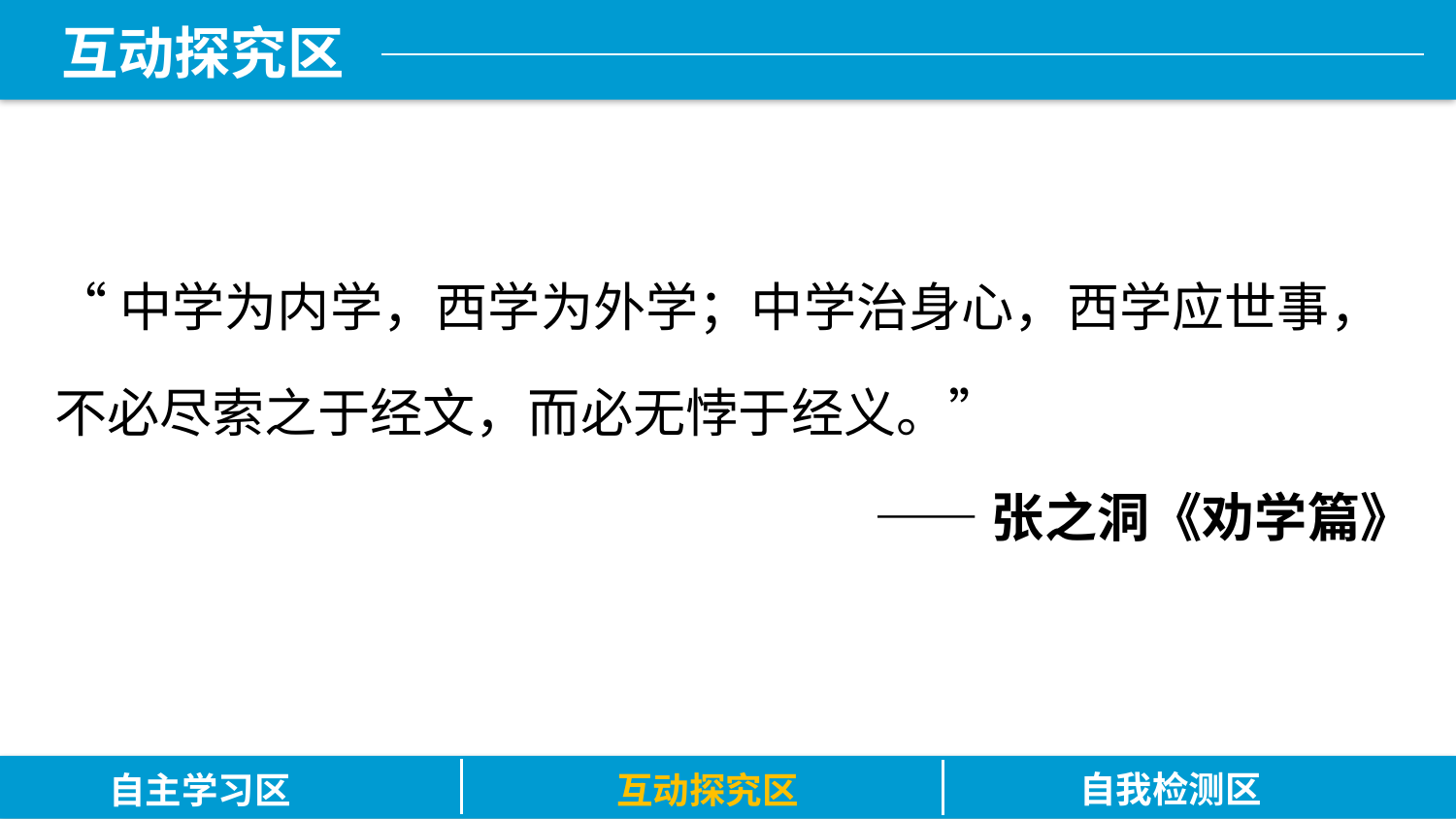

“中学为内学，西学为外学；中学治身心，西学应世事，不必尽索之于经文，而必无悖于经义。”
——张之洞《劝学篇》
自我检测区
自主学习区
互动探究区